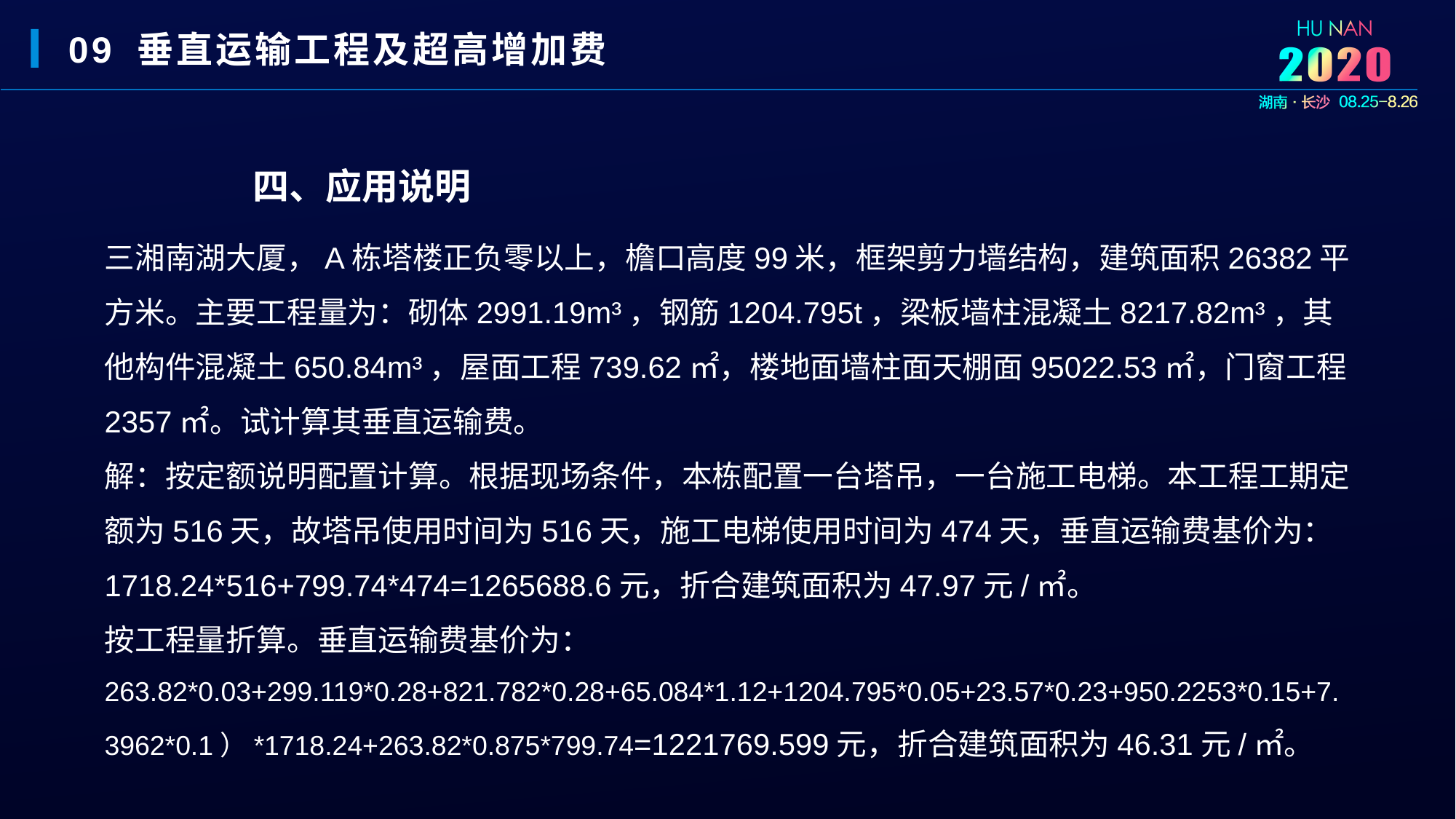

09 垂直运输工程及超高增加费
四、应用说明
三湘南湖大厦，A栋塔楼正负零以上，檐口高度99米，框架剪力墙结构，建筑面积26382平方米。主要工程量为：砌体2991.19m³，钢筋1204.795t，梁板墙柱混凝土8217.82m³，其他构件混凝土650.84m³，屋面工程739.62㎡，楼地面墙柱面天棚面95022.53㎡，门窗工程2357㎡。试计算其垂直运输费。
解：按定额说明配置计算。根据现场条件，本栋配置一台塔吊，一台施工电梯。本工程工期定额为516天，故塔吊使用时间为516天，施工电梯使用时间为474天，垂直运输费基价为：1718.24*516+799.74*474=1265688.6元，折合建筑面积为47.97元/㎡。
按工程量折算。垂直运输费基价为：263.82*0.03+299.119*0.28+821.782*0.28+65.084*1.12+1204.795*0.05+23.57*0.23+950.2253*0.15+7.3962*0.1）*1718.24+263.82*0.875*799.74=1221769.599元，折合建筑面积为46.31元/㎡。